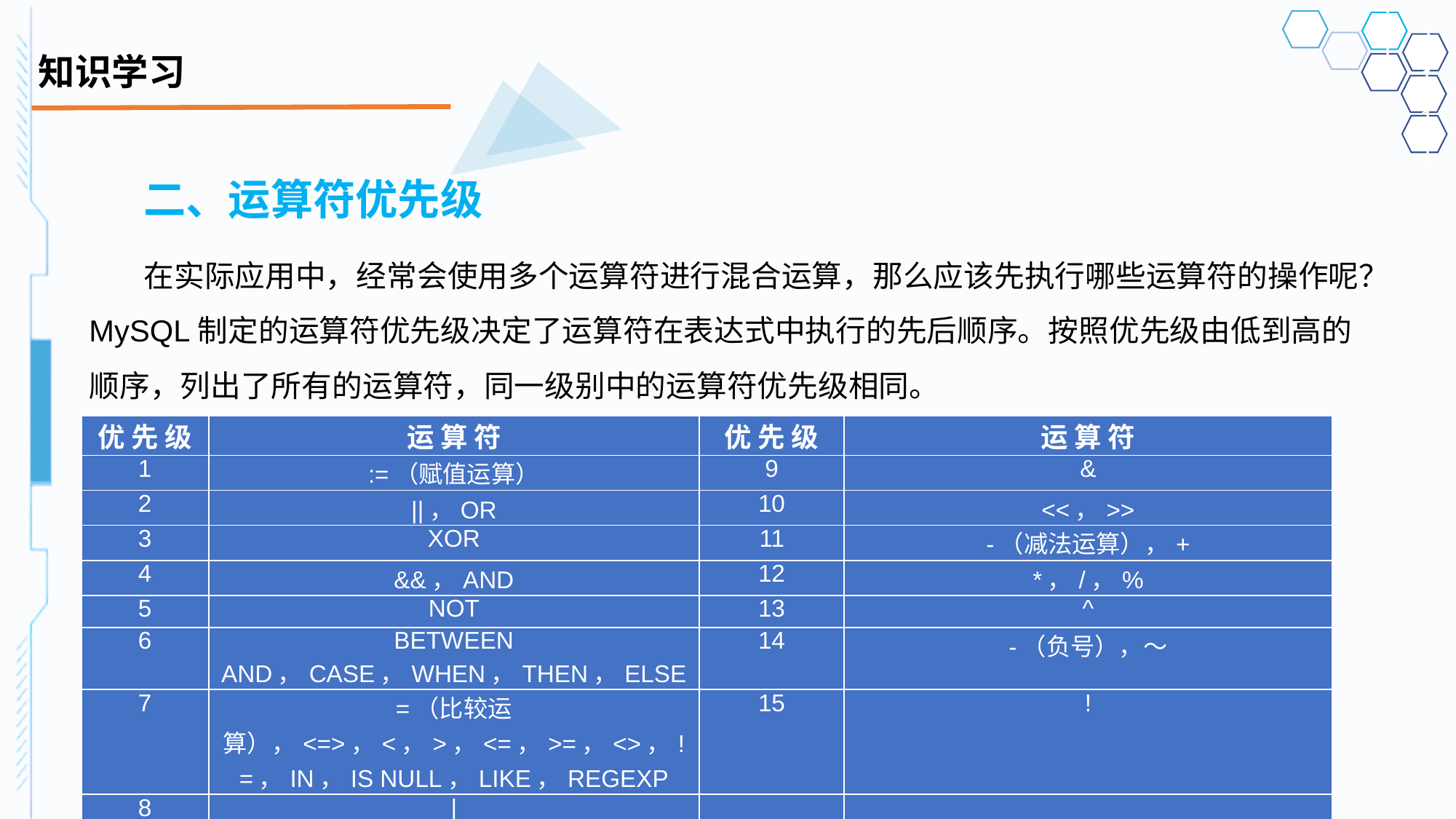

# 知识学习

二、运算符优先级
在实际应用中，经常会使用多个运算符进行混合运算，那么应该先执行哪些运算符的操作呢？MySQL制定的运算符优先级决定了运算符在表达式中执行的先后顺序。按照优先级由低到高的顺序，列出了所有的运算符，同一级别中的运算符优先级相同。

| 优 先 级 | 运 算 符 | 优 先 级 | 运 算 符 |
| --- | --- | --- | --- |
| 1 | :=（赋值运算） | 9 | & |
| 2 | ||，OR | 10 | <<，>> |
| 3 | XOR | 11 | -（减法运算），+ |
| 4 | &&，AND | 12 | \*，/，% |
| 5 | NOT | 13 | ^ |
| 6 | BETWEEN AND，CASE，WHEN，THEN，ELSE | 14 | -（负号），～ |
| 7 | =（比较运算），<=>，<，>，<=，>=，<>，!=，IN，IS NULL，LIKE，REGEXP | 15 | ! |
| 8 | | |  |  |